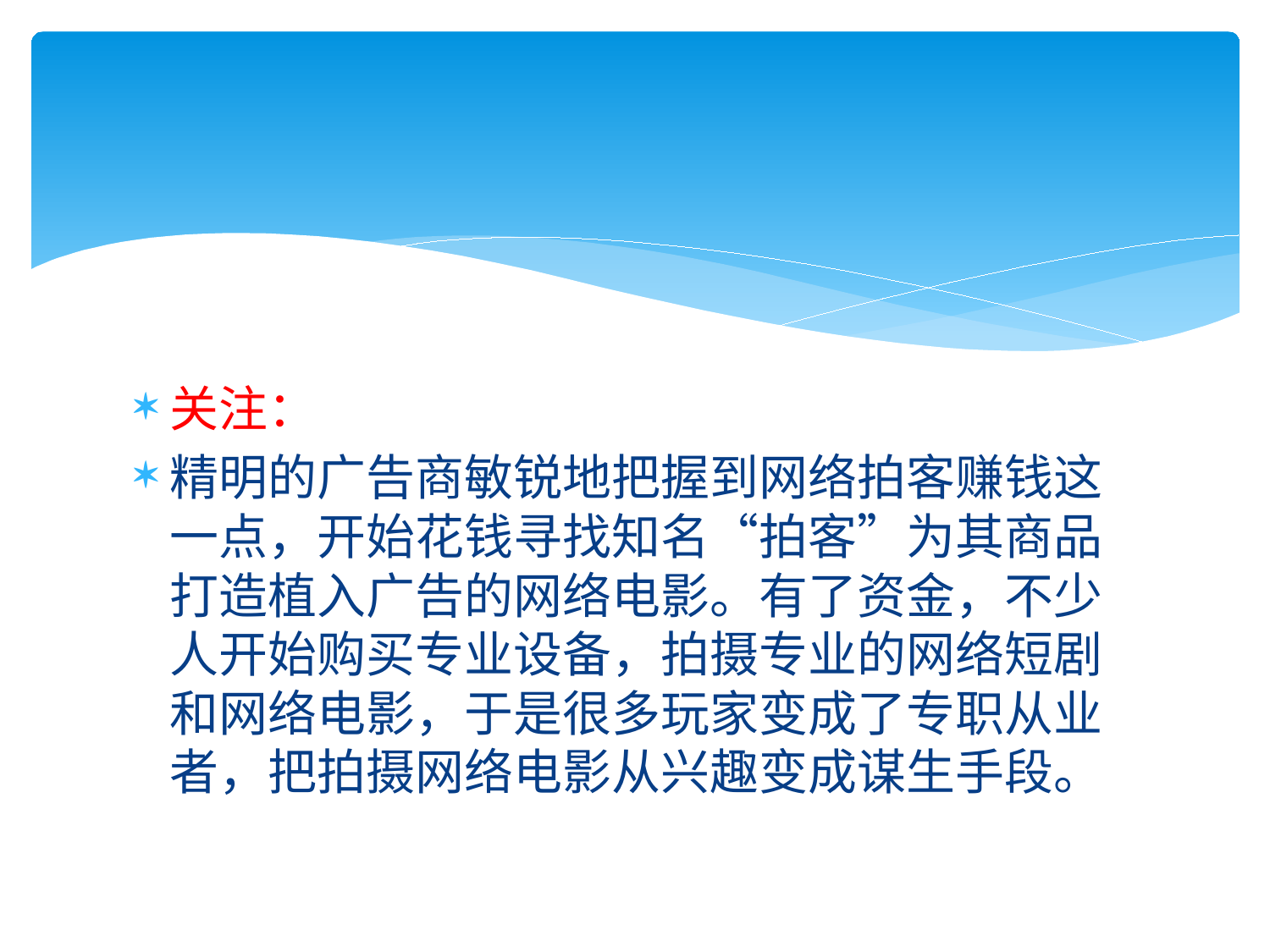

关注：
精明的广告商敏锐地把握到网络拍客赚钱这一点，开始花钱寻找知名“拍客”为其商品打造植入广告的网络电影。有了资金，不少人开始购买专业设备，拍摄专业的网络短剧和网络电影，于是很多玩家变成了专职从业者，把拍摄网络电影从兴趣变成谋生手段。